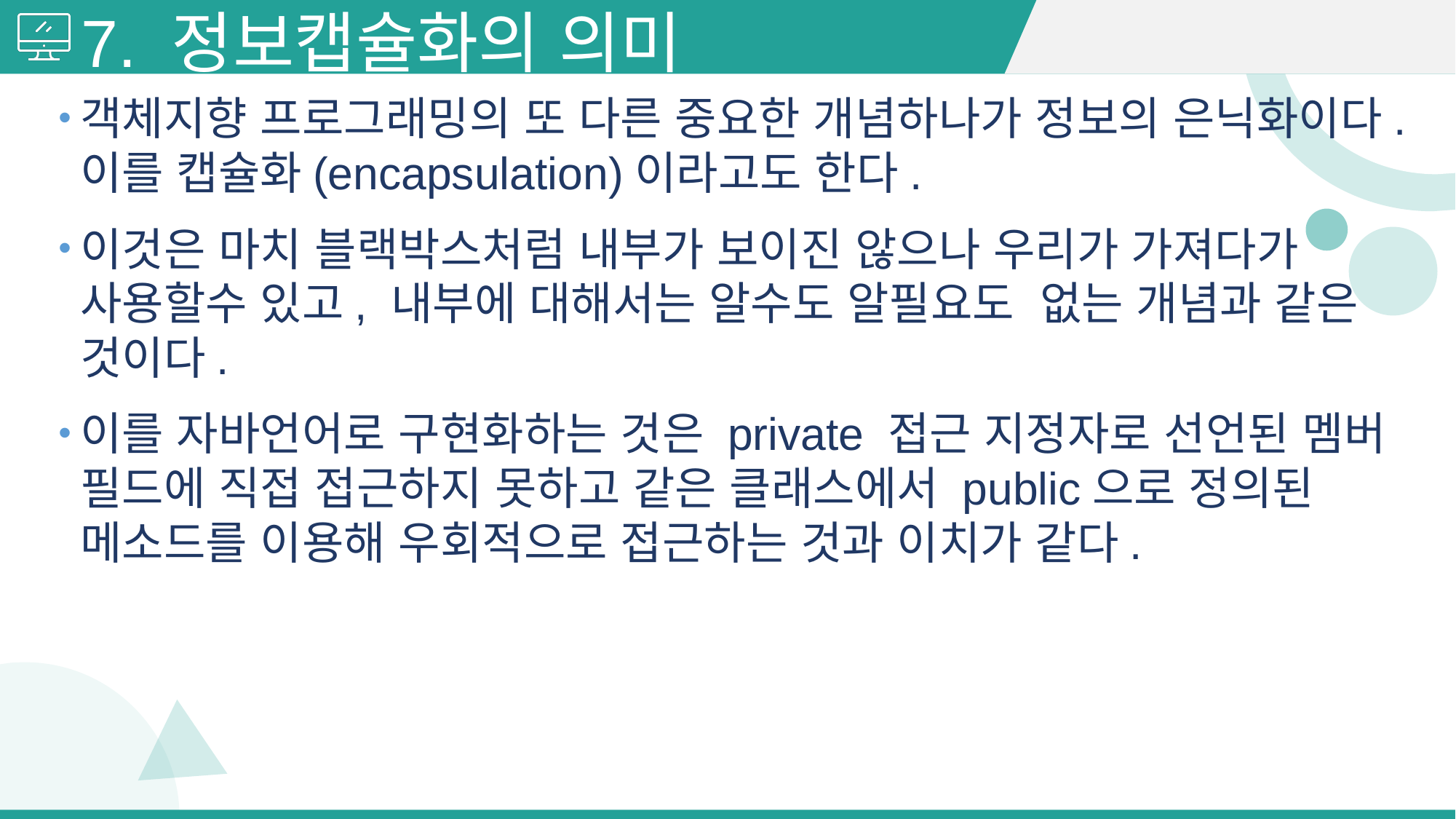

# 7. 정보캡슐화의 의미
객체지향 프로그래밍의 또 다른 중요한 개념하나가 정보의 은닉화이다. 이를 캡슐화(encapsulation)이라고도 한다.
이것은 마치 블랙박스처럼 내부가 보이진 않으나 우리가 가져다가 사용할수 있고, 내부에 대해서는 알수도 알필요도  없는 개념과 같은 것이다.
이를 자바언어로 구현화하는 것은 private 접근 지정자로 선언된 멤버 필드에 직접 접근하지 못하고 같은 클래스에서 public으로 정의된 메소드를 이용해 우회적으로 접근하는 것과 이치가 같다.